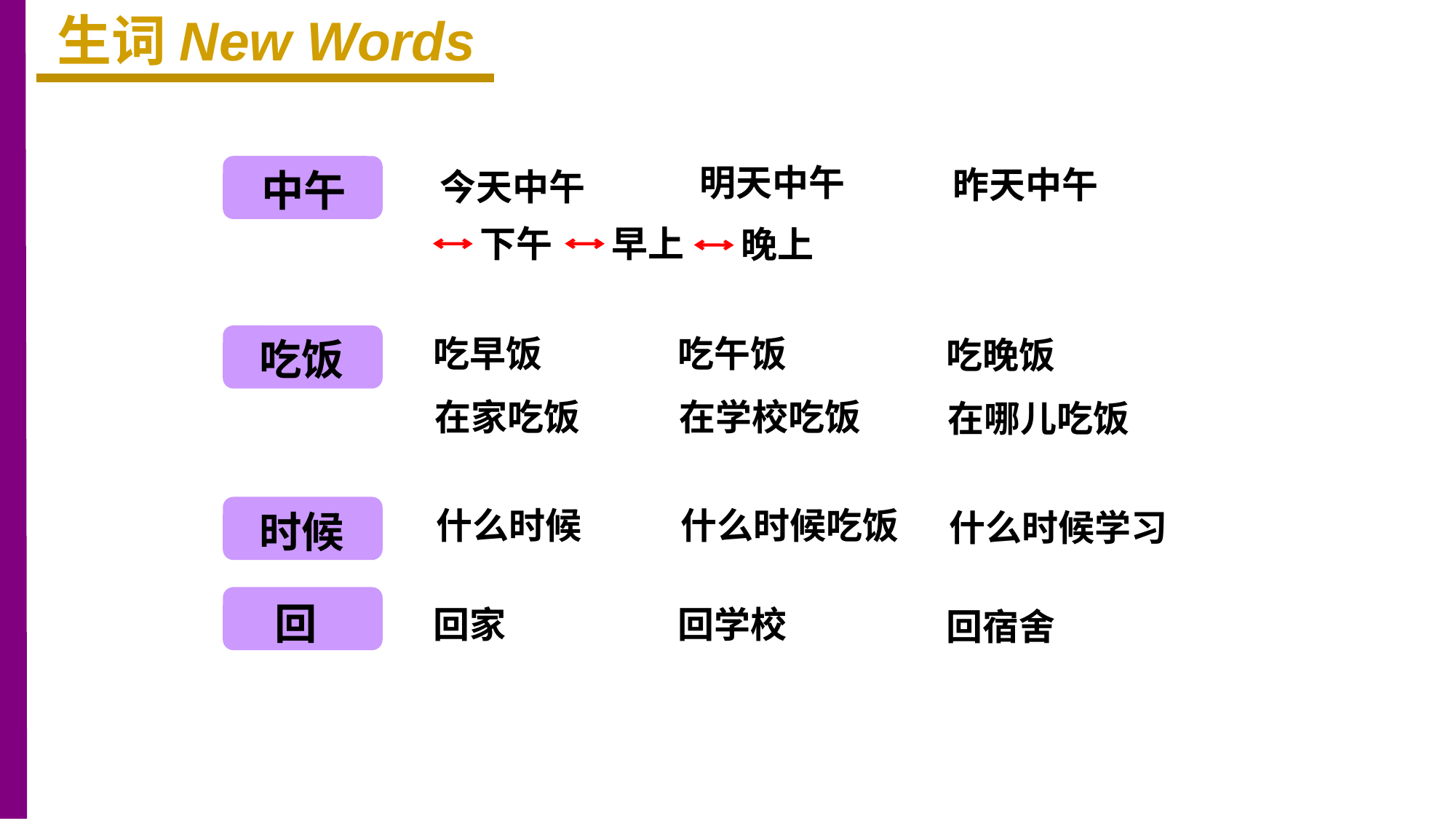

生词New Words
明天中午

昨天中午
中午
今天中午
下午
早上
晚上
吃午饭

吃早饭
吃饭
吃晚饭
在家吃饭
在学校吃饭
在哪儿吃饭

什么时候吃饭
什么时候
什么时候学习
时候

回
回学校
回家
回宿舍